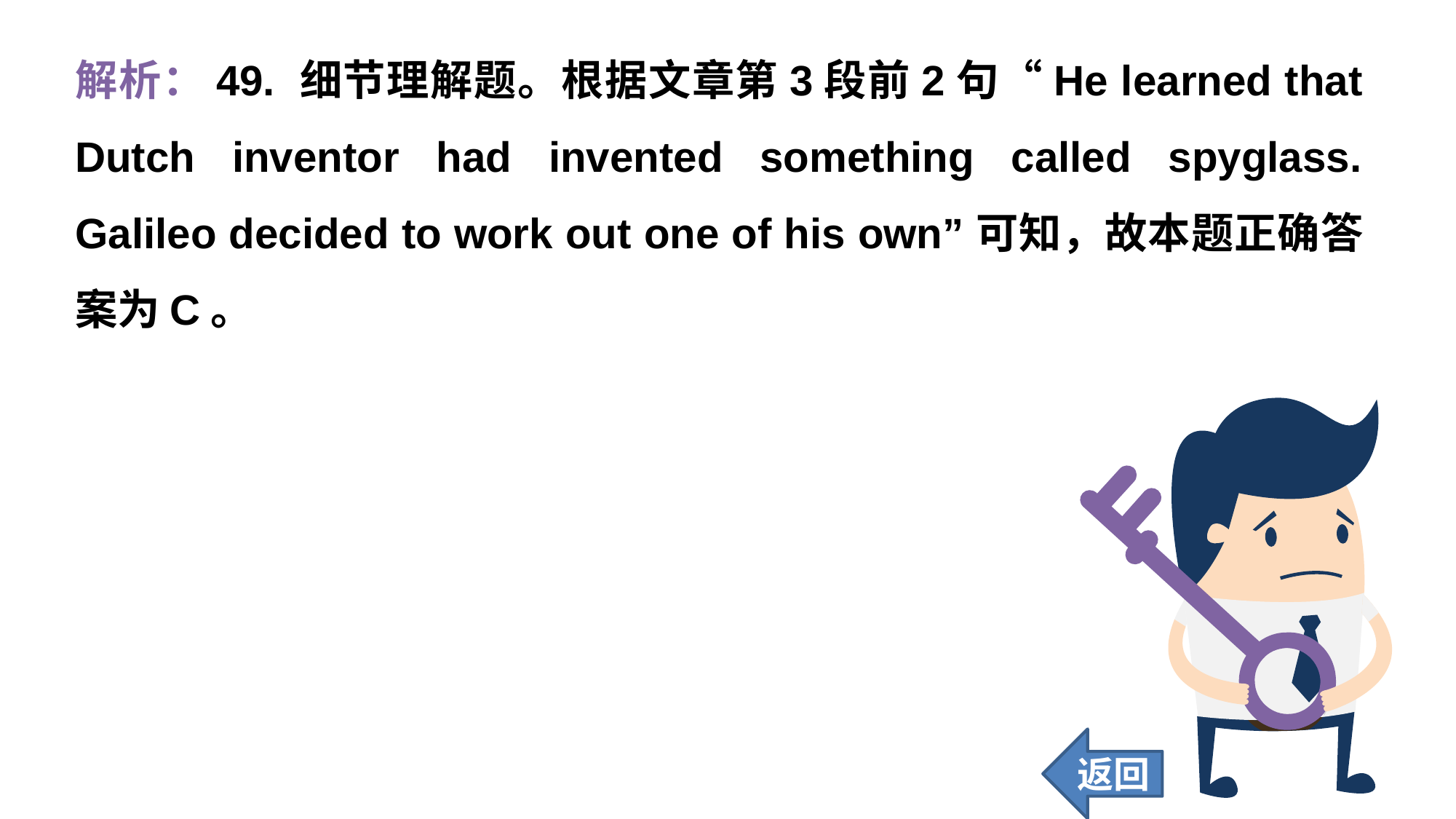

解析：49. 细节理解题。根据文章第3段前2句“He learned that Dutch inventor had invented something called spyglass. Galileo decided to work out one of his own”可知，故本题正确答案为C。

返回
401